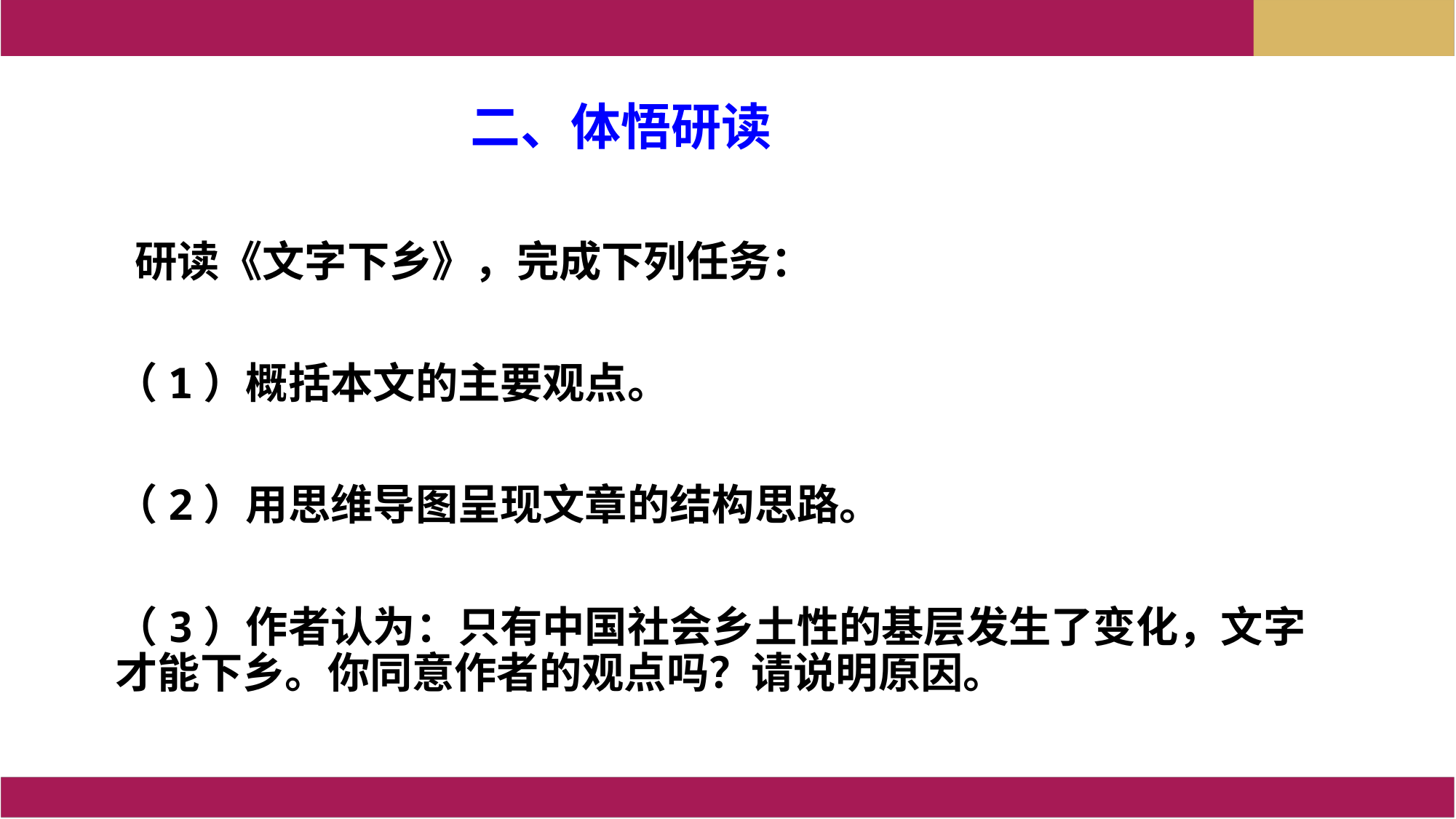

二、体悟研读

 研读《文字下乡》，完成下列任务：

（1）概括本文的主要观点。

（2）用思维导图呈现文章的结构思路。

（3）作者认为：只有中国社会乡土性的基层发生了变化，文字 才能下乡。你同意作者的观点吗？请说明原因。